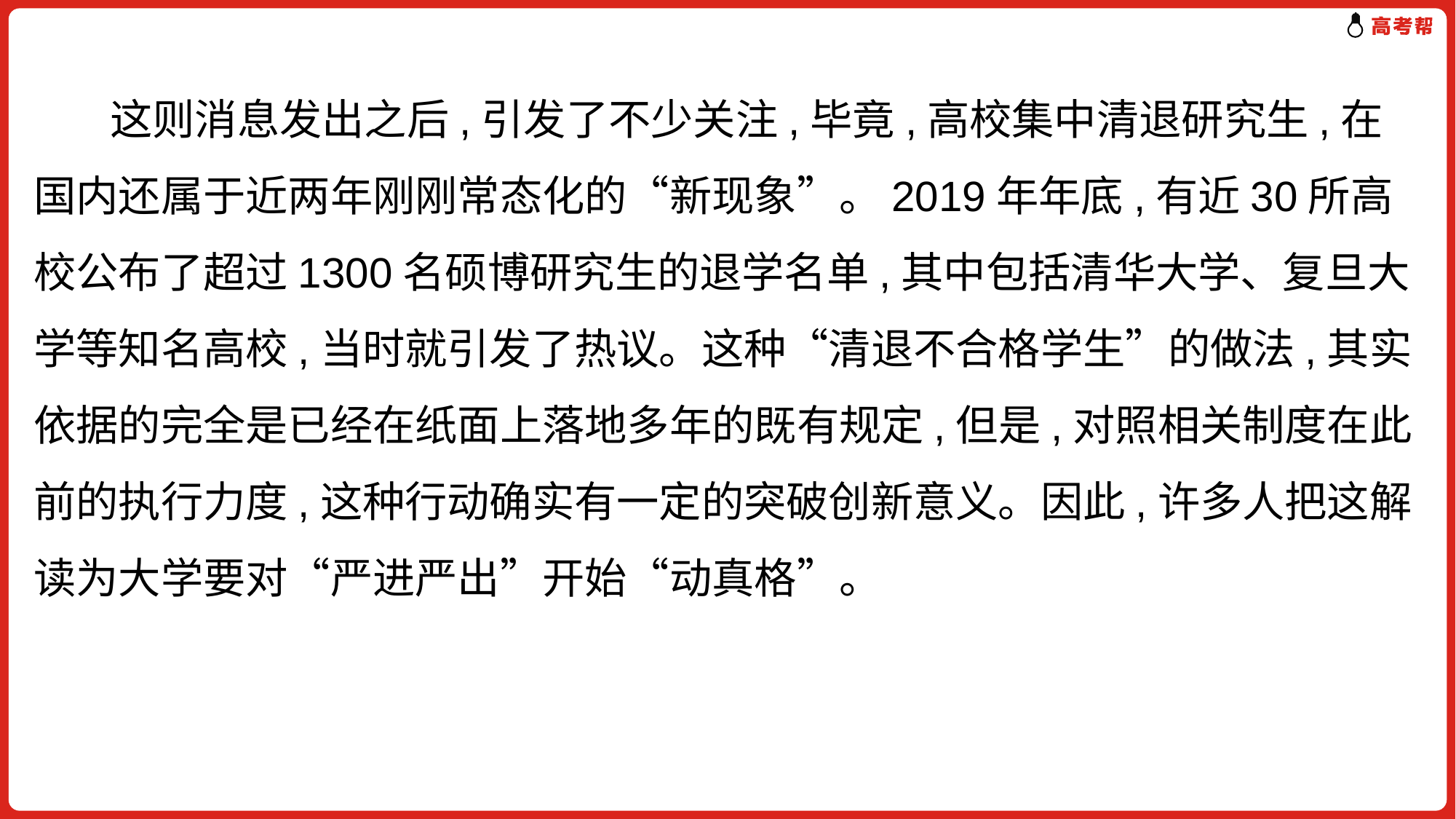

这则消息发出之后,引发了不少关注,毕竟,高校集中清退研究生,在国内还属于近两年刚刚常态化的“新现象”。2019年年底,有近30所高校公布了超过1300名硕博研究生的退学名单,其中包括清华大学、复旦大学等知名高校,当时就引发了热议。这种“清退不合格学生”的做法,其实依据的完全是已经在纸面上落地多年的既有规定,但是,对照相关制度在此前的执行力度,这种行动确实有一定的突破创新意义。因此,许多人把这解读为大学要对“严进严出”开始“动真格”。